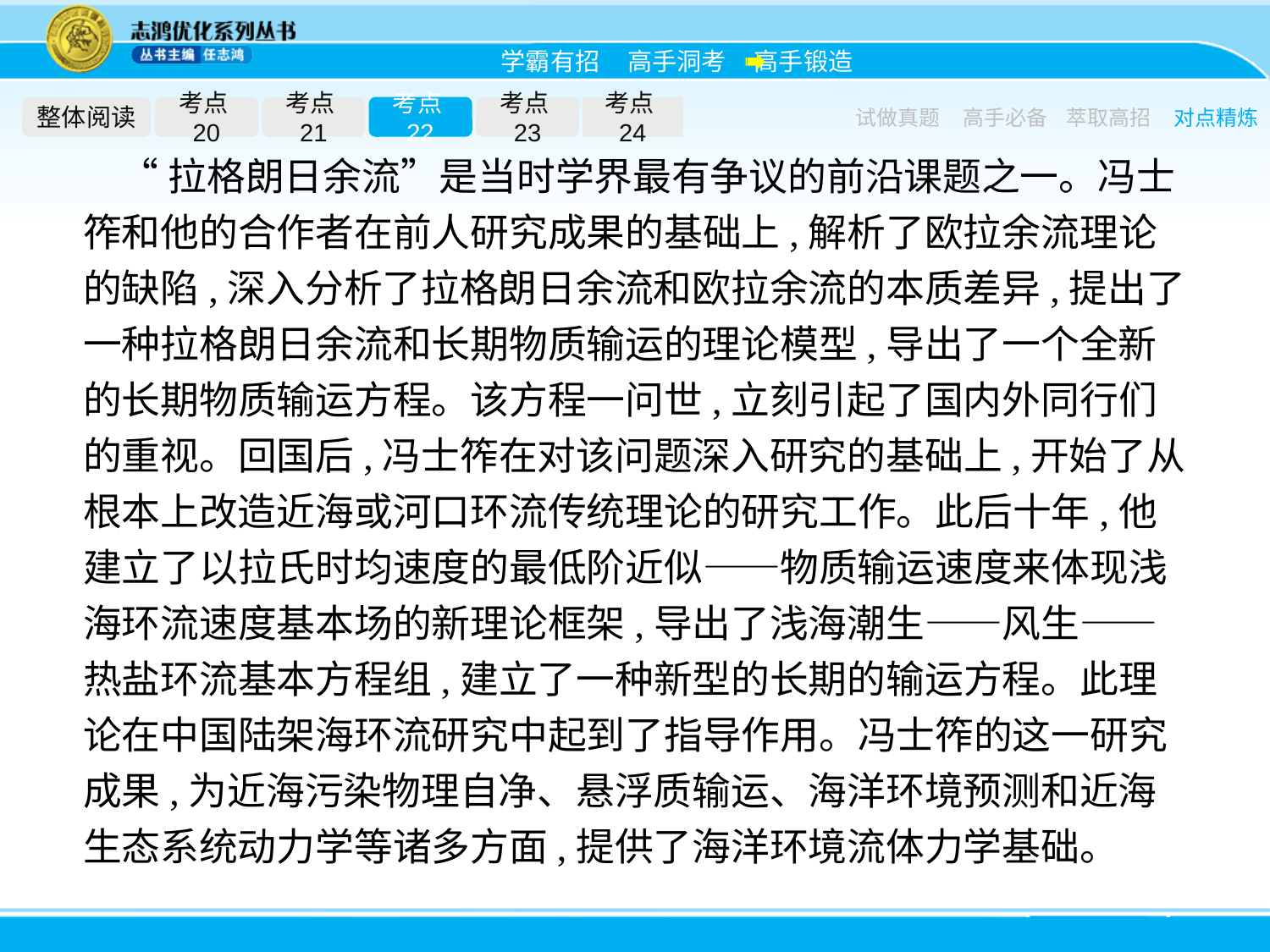

整体阅读
考点20
考点21
考点22
考点23
考点24
试做真题
高手必备
萃取高招
对点精炼
“拉格朗日余流”是当时学界最有争议的前沿课题之一。冯士筰和他的合作者在前人研究成果的基础上,解析了欧拉余流理论的缺陷,深入分析了拉格朗日余流和欧拉余流的本质差异,提出了一种拉格朗日余流和长期物质输运的理论模型,导出了一个全新的长期物质输运方程。该方程一问世,立刻引起了国内外同行们的重视。回国后,冯士筰在对该问题深入研究的基础上,开始了从根本上改造近海或河口环流传统理论的研究工作。此后十年,他建立了以拉氏时均速度的最低阶近似——物质输运速度来体现浅海环流速度基本场的新理论框架,导出了浅海潮生——风生——热盐环流基本方程组,建立了一种新型的长期的输运方程。此理论在中国陆架海环流研究中起到了指导作用。冯士筰的这一研究成果,为近海污染物理自净、悬浮质输运、海洋环境预测和近海生态系统动力学等诸多方面,提供了海洋环境流体力学基础。